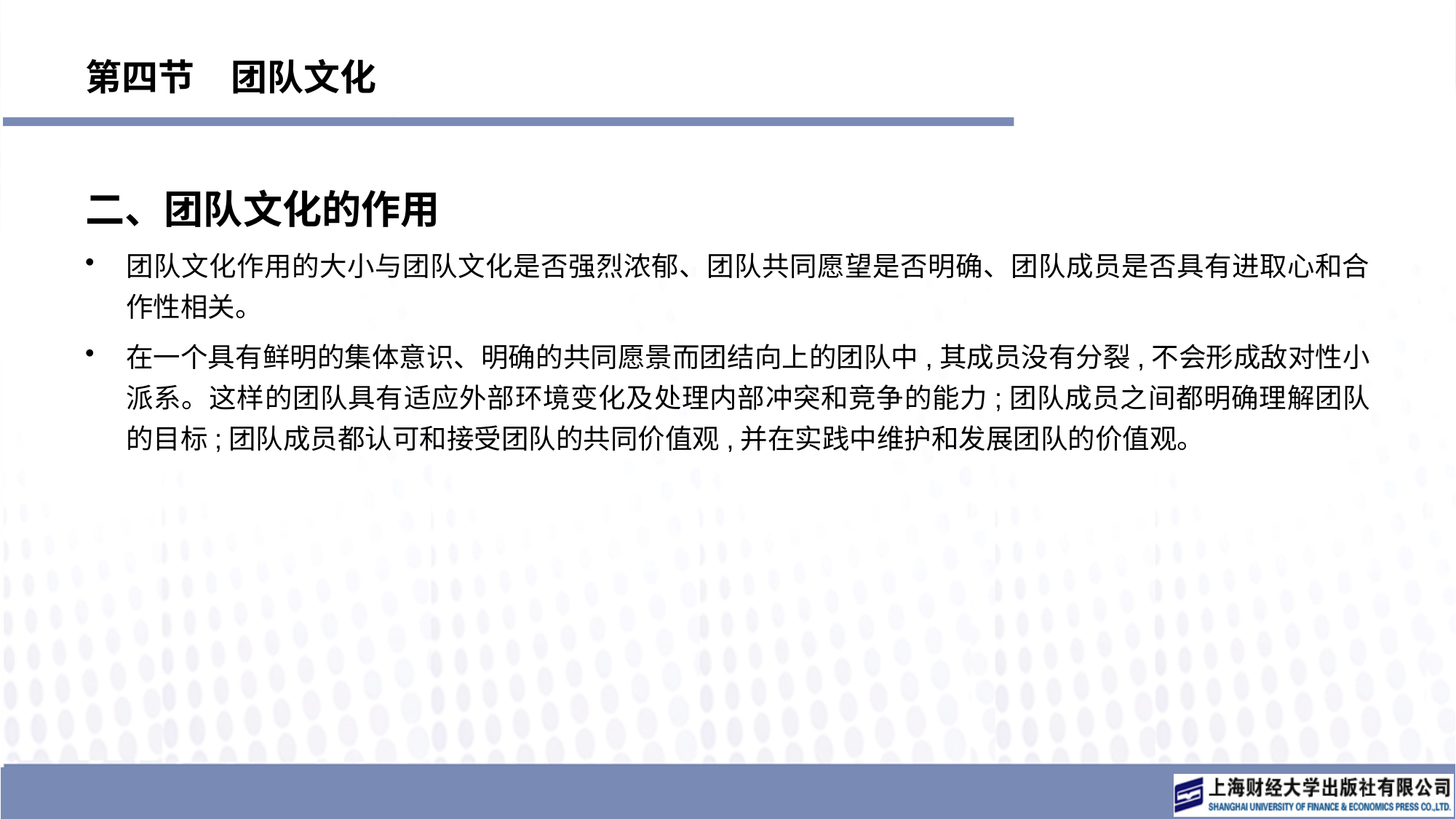

# 第四节　团队文化
二、团队文化的作用
团队文化作用的大小与团队文化是否强烈浓郁、团队共同愿望是否明确、团队成员是否具有进取心和合作性相关。
在一个具有鲜明的集体意识、明确的共同愿景而团结向上的团队中,其成员没有分裂,不会形成敌对性小派系。这样的团队具有适应外部环境变化及处理内部冲突和竞争的能力;团队成员之间都明确理解团队的目标;团队成员都认可和接受团队的共同价值观,并在实践中维护和发展团队的价值观。